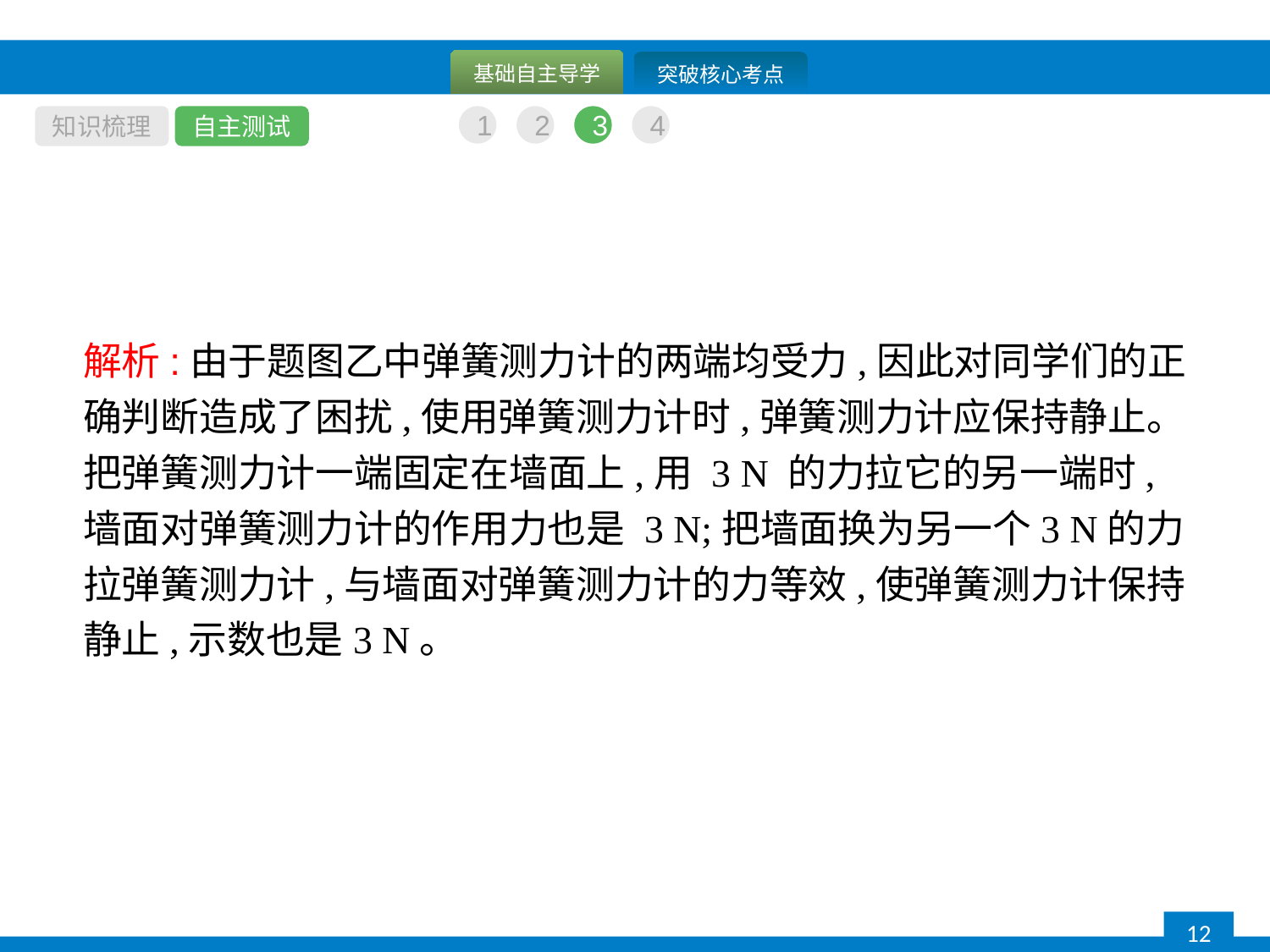

知识梳理
自主测试
1
2
3
4
解析:由于题图乙中弹簧测力计的两端均受力,因此对同学们的正确判断造成了困扰,使用弹簧测力计时,弹簧测力计应保持静止。把弹簧测力计一端固定在墙面上,用 3 N 的力拉它的另一端时,墙面对弹簧测力计的作用力也是 3 N;把墙面换为另一个3 N的力拉弹簧测力计,与墙面对弹簧测力计的力等效,使弹簧测力计保持静止,示数也是3 N。